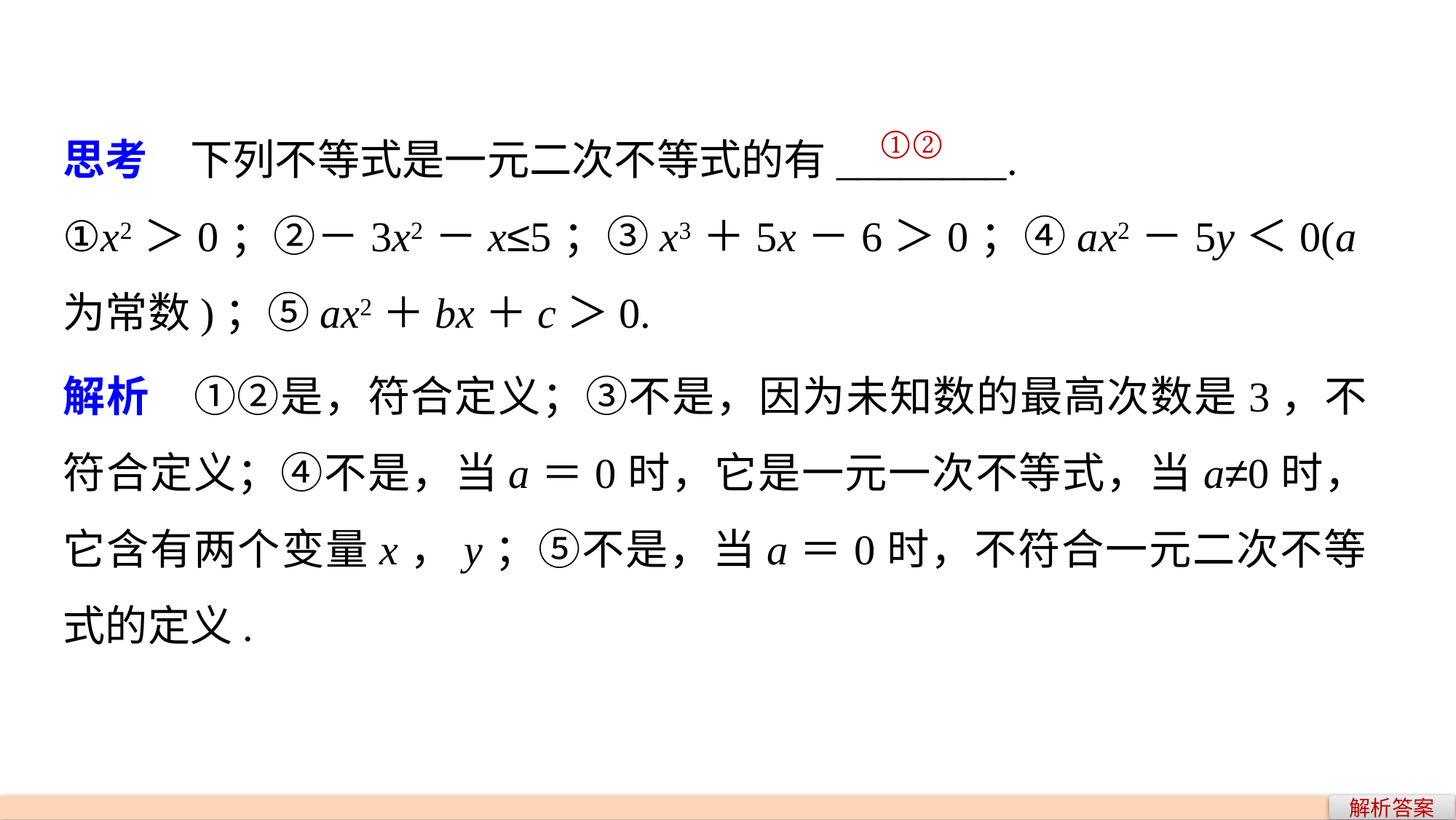

思考　下列不等式是一元二次不等式的有________.
①x2＞0；②－3x2－x≤5；③x3＋5x－6＞0；④ax2－5y＜0(a为常数)；⑤ax2＋bx＋c＞0.
①②
解析　①②是，符合定义；③不是，因为未知数的最高次数是3，不符合定义；④不是，当a＝0时，它是一元一次不等式，当a≠0时，它含有两个变量x，y；⑤不是，当a＝0时，不符合一元二次不等式的定义.
解析答案